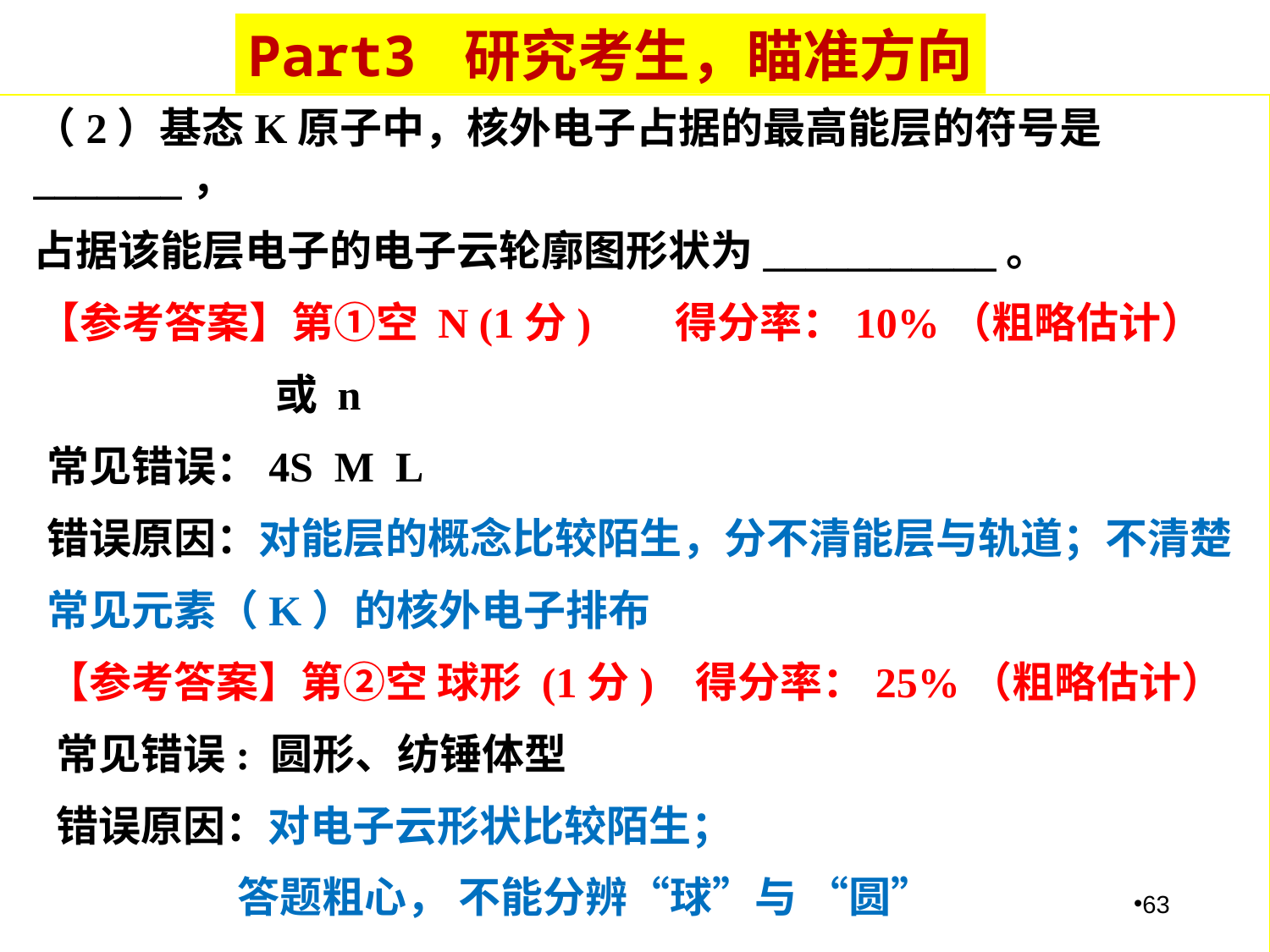

Part3 研究考生，瞄准方向
（2）基态K原子中，核外电子占据的最高能层的符号是_______，
占据该能层电子的电子云轮廓图形状为___________。
      【参考答案】第①空 N (1分)       得分率：10%（粗略估计）
                               或 n
       常见错误：4S  M  L
       错误原因：对能层的概念比较陌生，分不清能层与轨道；不清楚
       常见元素（K）的核外电子排布
       【参考答案】第②空 球形 (1分)   得分率：25%（粗略估计）
        常见错误: 圆形、纺锤体型
        错误原因：对电子云形状比较陌生；
                           答题粗心， 不能分辨“球”与 “圆”

63